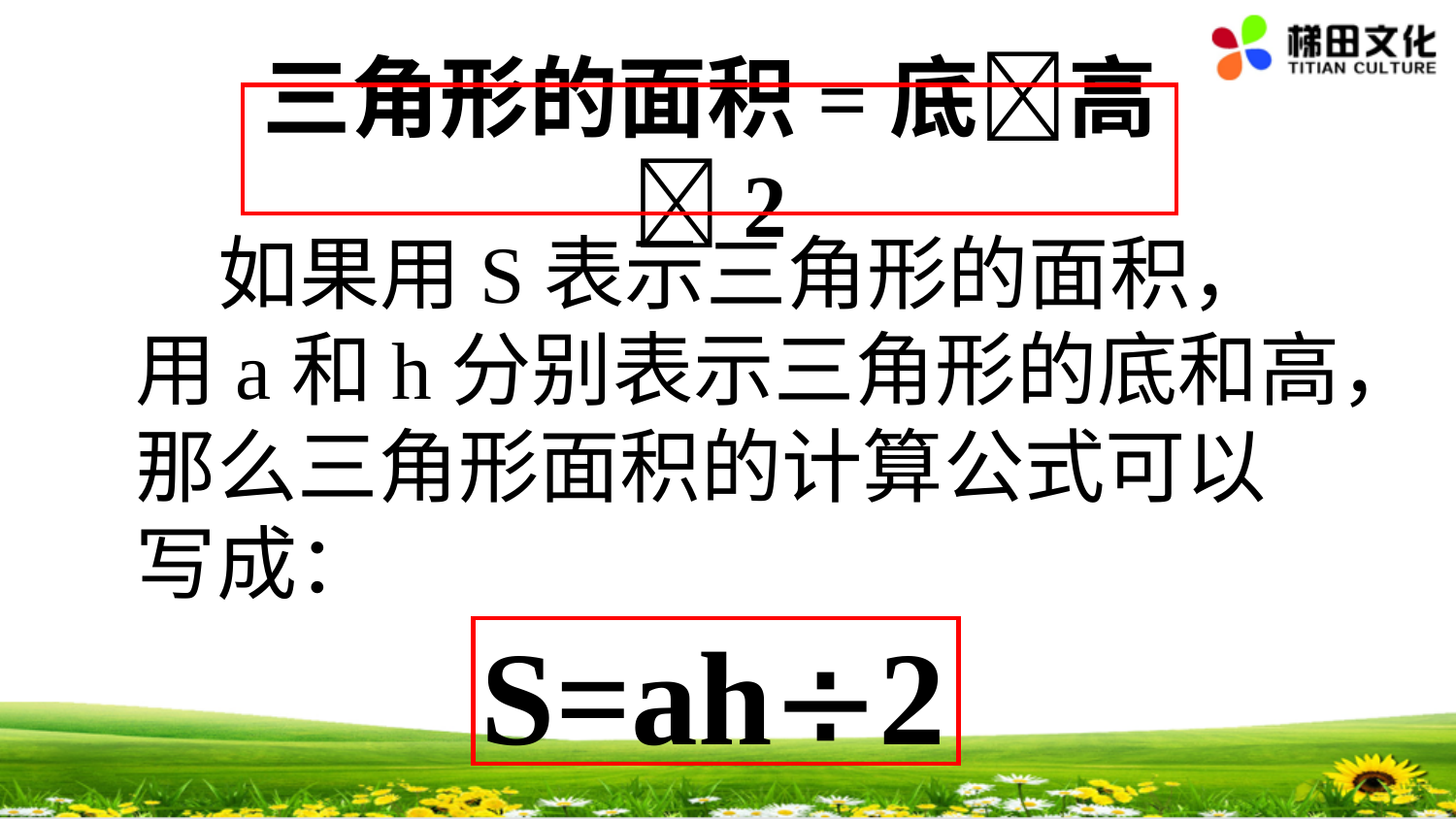

三角形的面积=底×高÷2
    如果用S表示三角形的面积，用a和h分别表示三角形的底和高，那么三角形面积的计算公式可以写成：
S=ah÷2